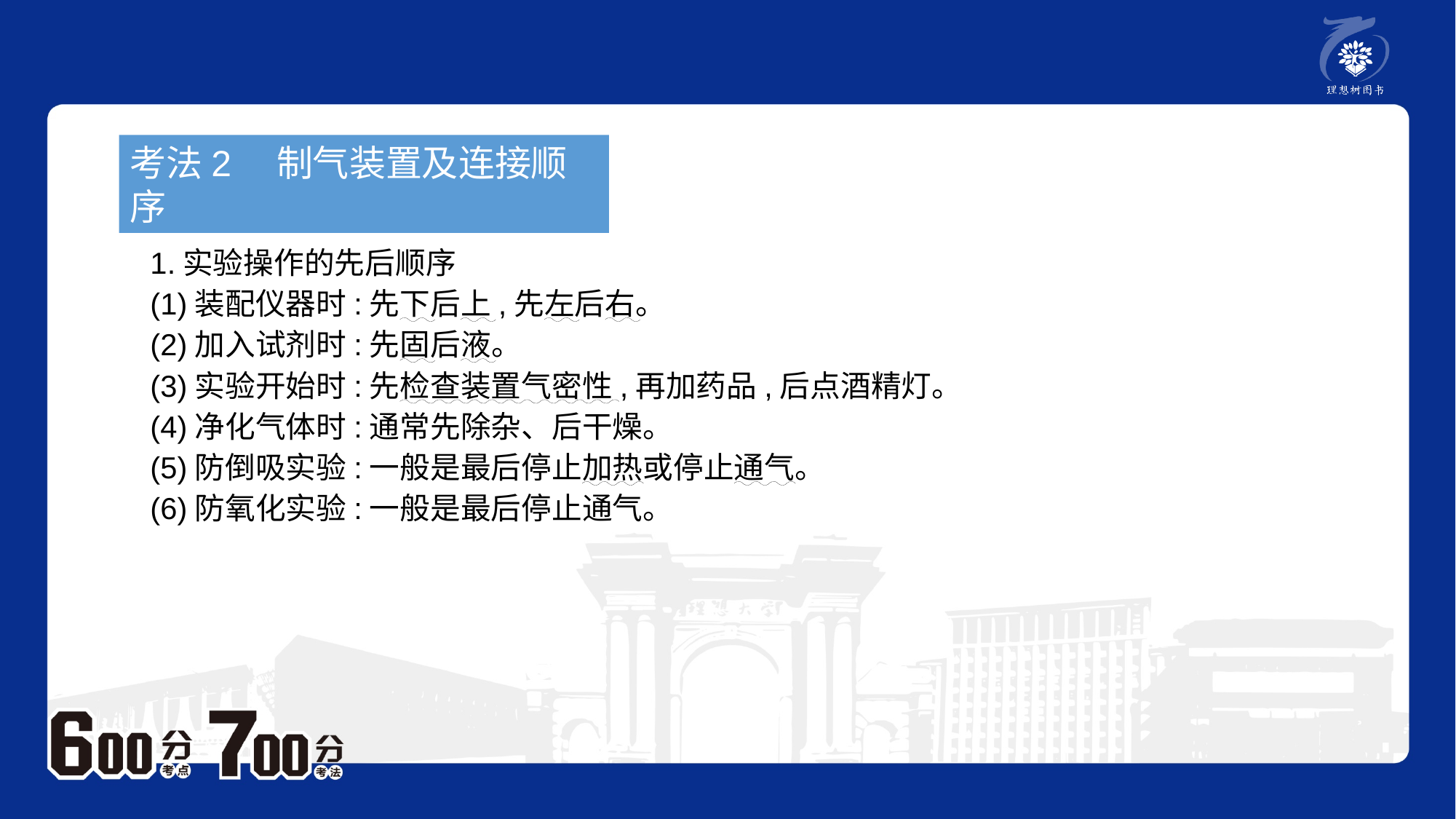

考法2　制气装置及连接顺序
1.实验操作的先后顺序
(1)装配仪器时:先下后上,先左后右。
(2)加入试剂时:先固后液。
(3)实验开始时:先检查装置气密性,再加药品,后点酒精灯。
(4)净化气体时:通常先除杂、后干燥。
(5)防倒吸实验:一般是最后停止加热或停止通气。
(6)防氧化实验:一般是最后停止通气。